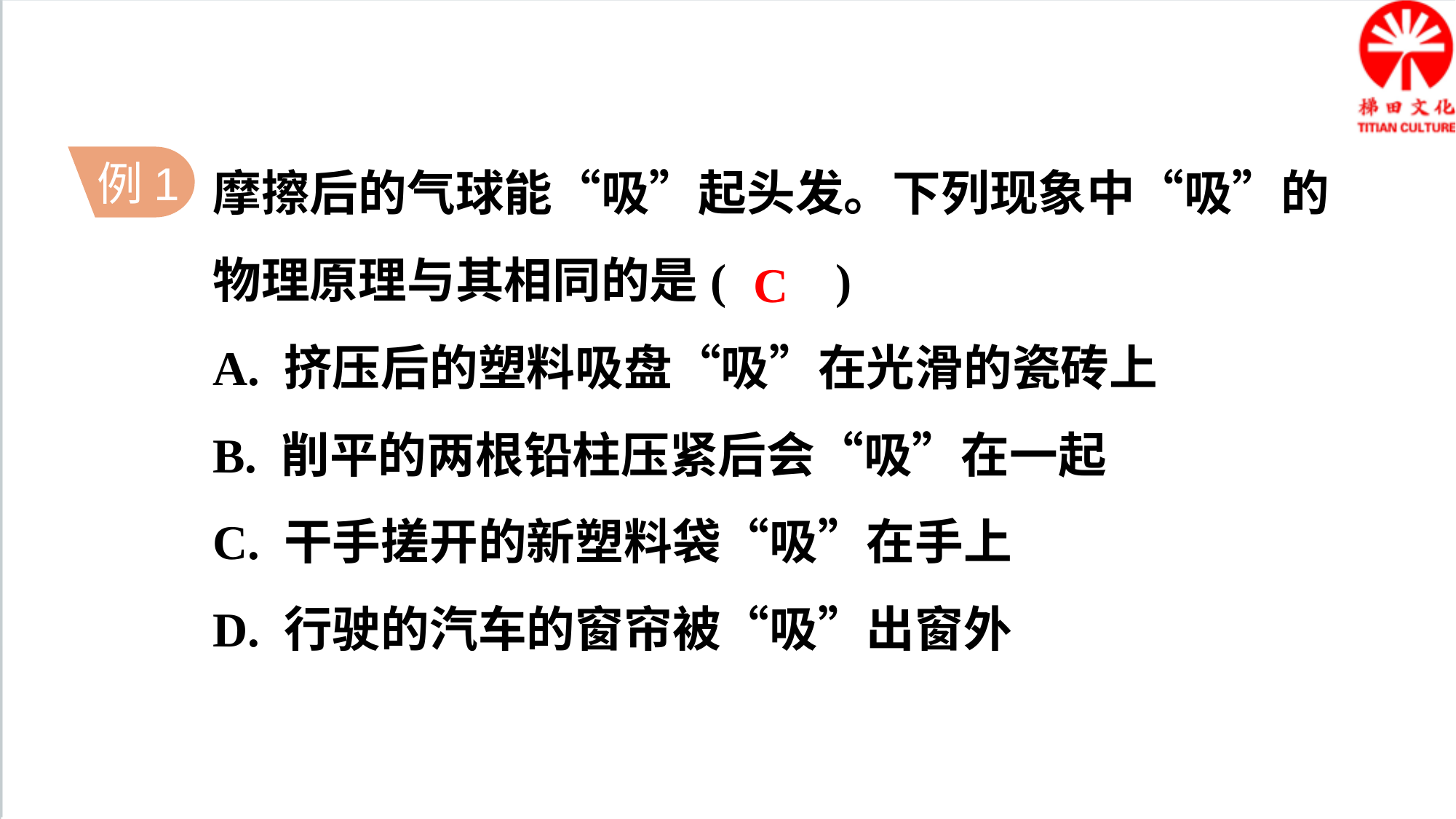

摩擦后的气球能“吸”起头发。下列现象中“吸”的物理原理与其相同的是(         )
A. 挤压后的塑料吸盘“吸”在光滑的瓷砖上
B. 削平的两根铅柱压紧后会“吸”在一起
C. 干手搓开的新塑料袋“吸”在手上
D. 行驶的汽车的窗帘被“吸”出窗外
例1
C